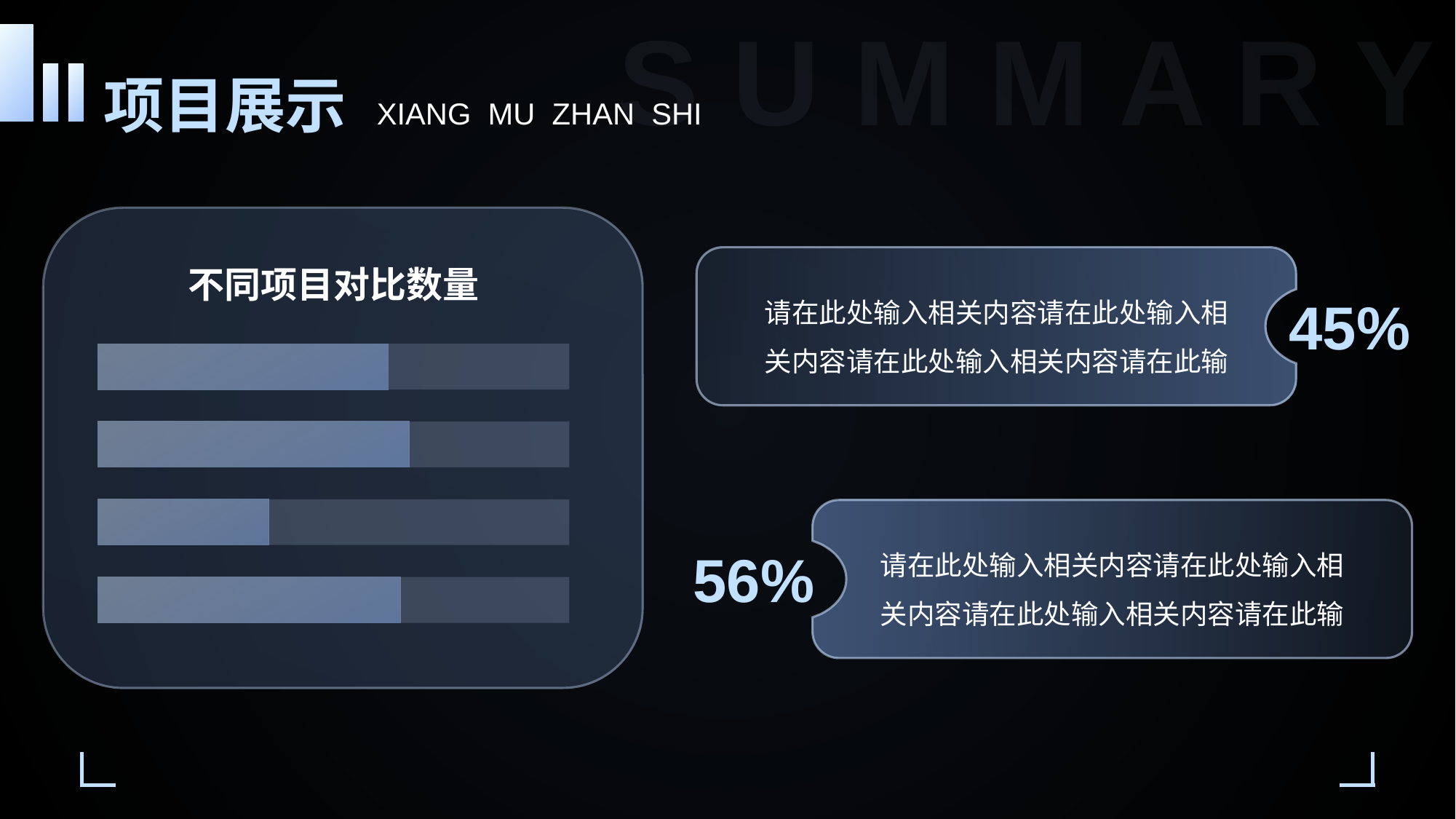

S U M M A R Y

项目展示

XIANG  MU  ZHAN  SHI

### Chart: 不同项目对比数量

| Category | 系列 1 | 系列 2 | 列1 |
|---|---|---|---|
| 类别 1 | 4.3 | 2.4 | None |
| 类别 2 | 2.5 | 4.4 | None |
| 类别 3 | 3.5 | 1.8 | None |
| 类别 4 | 4.5 | 2.8 | None |
请在此处输入相关内容请在此处输入相关内容请在此处输入相关内容请在此输
45%

请在此处输入相关内容请在此处输入相关内容请在此处输入相关内容请在此输
56%